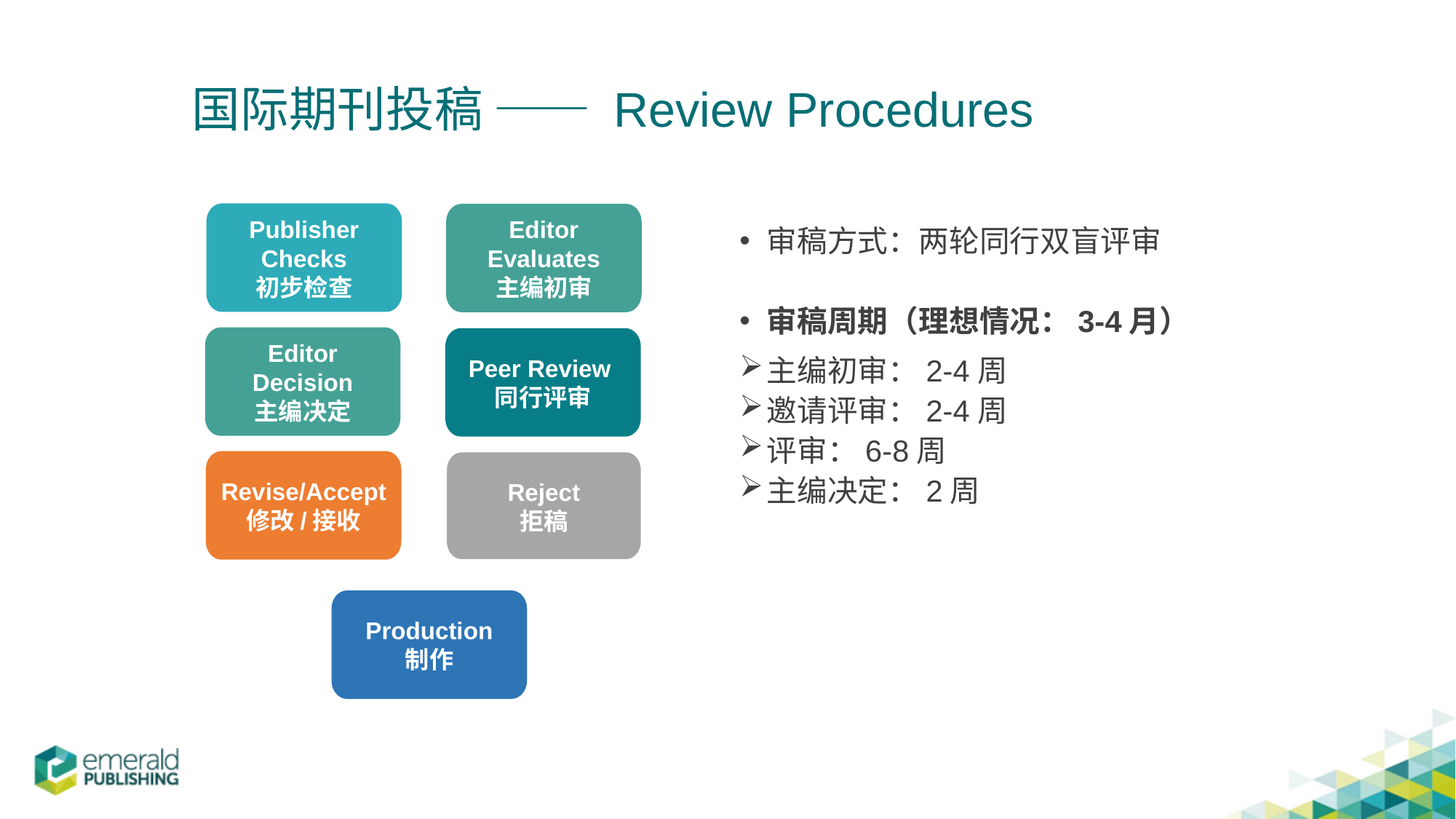

# 国际期刊投稿 —— Review Procedures
Publisher Checks
初步检查
Editor Evaluates
主编初审
Editor Decision
主编决定
Peer Review
同行评审
Revise/Accept
修改/接收
Reject
拒稿
Production
制作
审稿方式：两轮同行双盲评审

审稿周期（理想情况：3-4月）
主编初审：2-4周
邀请评审：2-4周
评审：6-8周
主编决定：2周